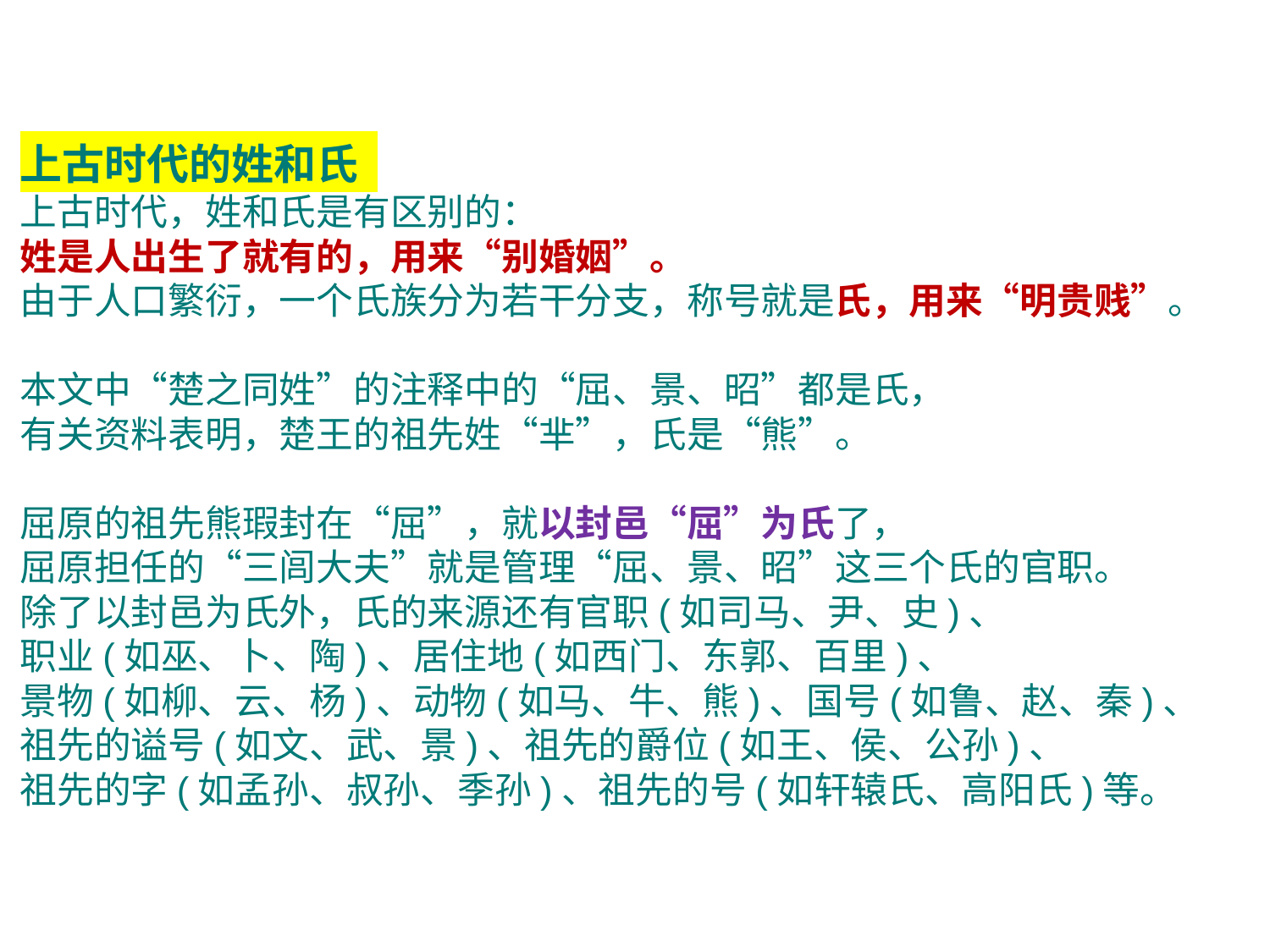

上古时代的姓和氏
上古时代，姓和氏是有区别的：
姓是人出生了就有的，用来“别婚姻”。
由于人口繁衍，一个氏族分为若干分支，称号就是氏，用来“明贵贱”。

本文中“楚之同姓”的注释中的“屈、景、昭”都是氏，
有关资料表明，楚王的祖先姓“芈”，氏是“熊”。

屈原的祖先熊瑕封在“屈”，就以封邑“屈”为氏了，
屈原担任的“三闾大夫”就是管理“屈、景、昭”这三个氏的官职。
除了以封邑为氏外，氏的来源还有官职(如司马、尹、史)、
职业(如巫、卜、陶)、居住地(如西门、东郭、百里)、
景物(如柳、云、杨)、动物(如马、牛、熊)、国号(如鲁、赵、秦)、
祖先的谥号(如文、武、景)、祖先的爵位(如王、侯、公孙)、
祖先的字(如孟孙、叔孙、季孙)、祖先的号(如轩辕氏、高阳氏)等。